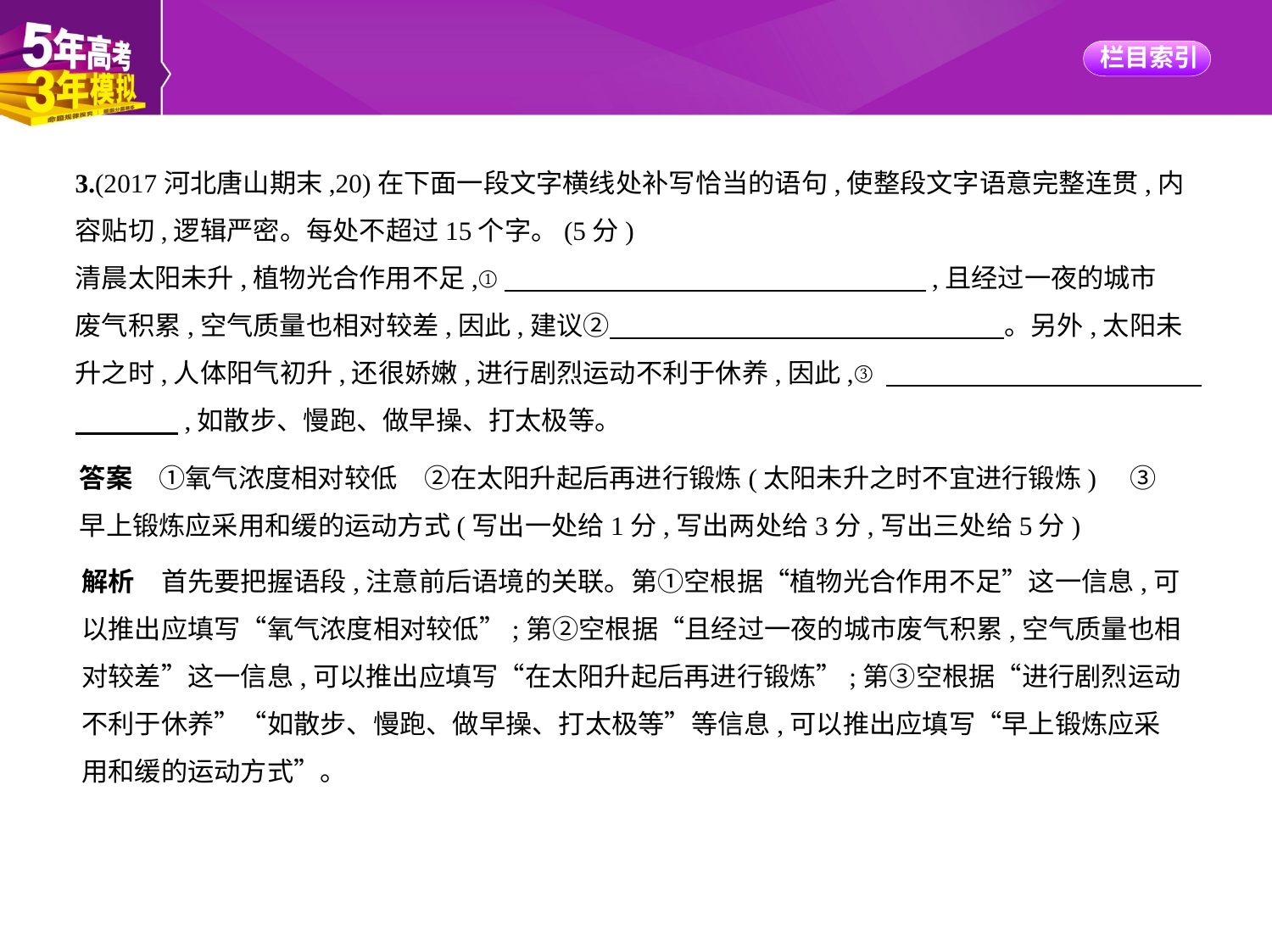

3.(2017河北唐山期末,20)在下面一段文字横线处补写恰当的语句,使整段文字语意完整连贯,内
容贴切,逻辑严密。每处不超过15个字。(5分)
清晨太阳未升,植物光合作用不足,①　　　　　　　　　　　　　　　    ,且经过一夜的城市
废气积累,空气质量也相对较差,因此,建议②　　　　　　　　　　　　　　    。另外,太阳未
升之时,人体阳气初升,还很娇嫩,进行剧烈运动不利于休养,因此,③　　　　　　　　　　　    
　　　    ,如散步、慢跑、做早操、打太极等。
答案　①氧气浓度相对较低　②在太阳升起后再进行锻炼(太阳未升之时不宜进行锻炼)　③
早上锻炼应采用和缓的运动方式(写出一处给1分,写出两处给3分,写出三处给5分)
解析　首先要把握语段,注意前后语境的关联。第①空根据“植物光合作用不足”这一信息,可
以推出应填写“氧气浓度相对较低”;第②空根据“且经过一夜的城市废气积累,空气质量也相
对较差”这一信息,可以推出应填写“在太阳升起后再进行锻炼”;第③空根据“进行剧烈运动
不利于休养”“如散步、慢跑、做早操、打太极等”等信息,可以推出应填写“早上锻炼应采
用和缓的运动方式”。